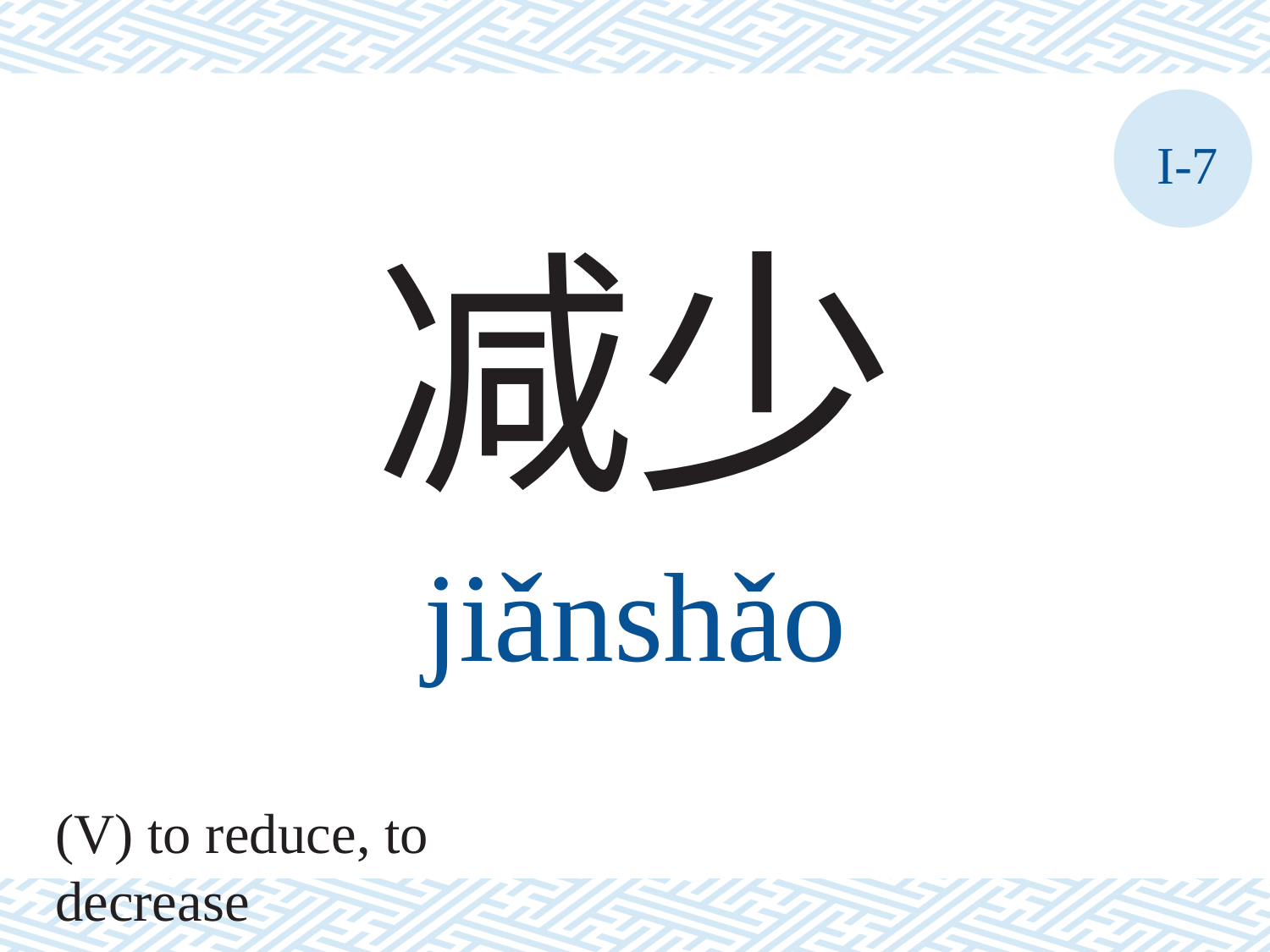

I-7
减少
jiǎnshǎo
(V) to reduce, to decrease